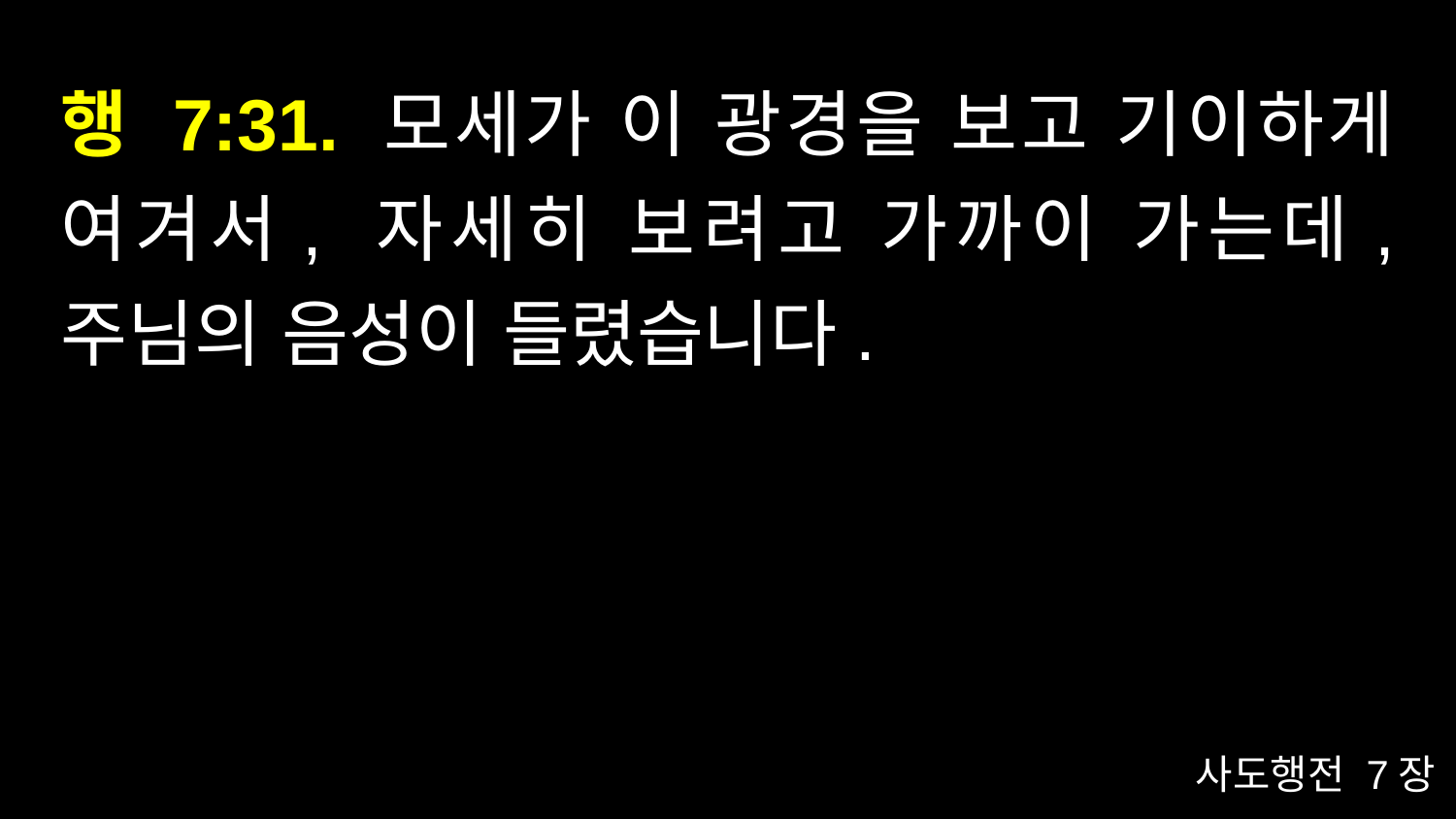

# 행 7:31. 모세가 이 광경을 보고 기이하게 여겨서, 자세히 보려고 가까이 가는데, 주님의 음성이 들렸습니다.
사도행전 7장